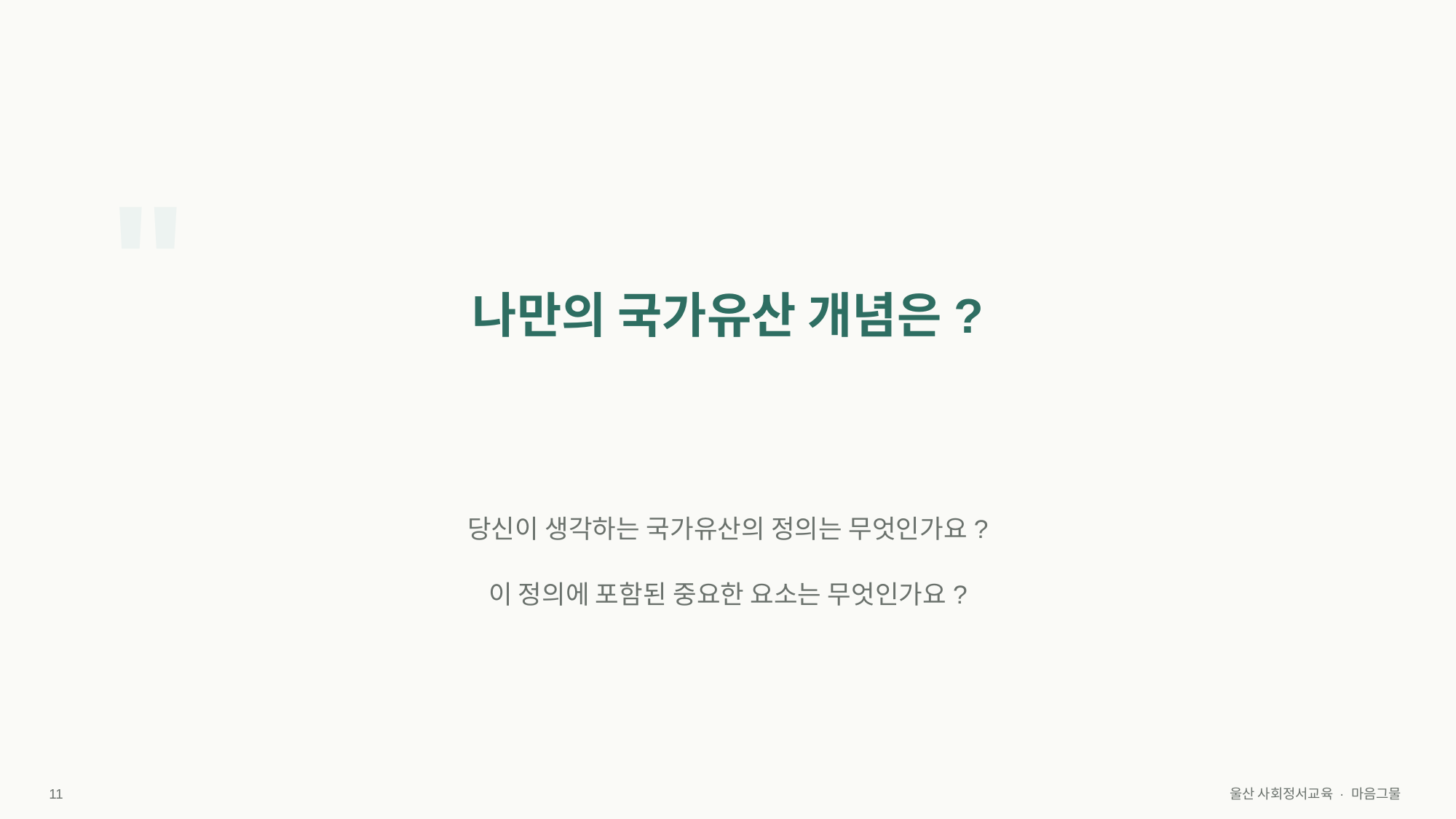

"
나만의 국가유산 개념은?
당신이 생각하는 국가유산의 정의는 무엇인가요?
이 정의에 포함된 중요한 요소는 무엇인가요?
11
울산 사회정서교육 · 마음그물